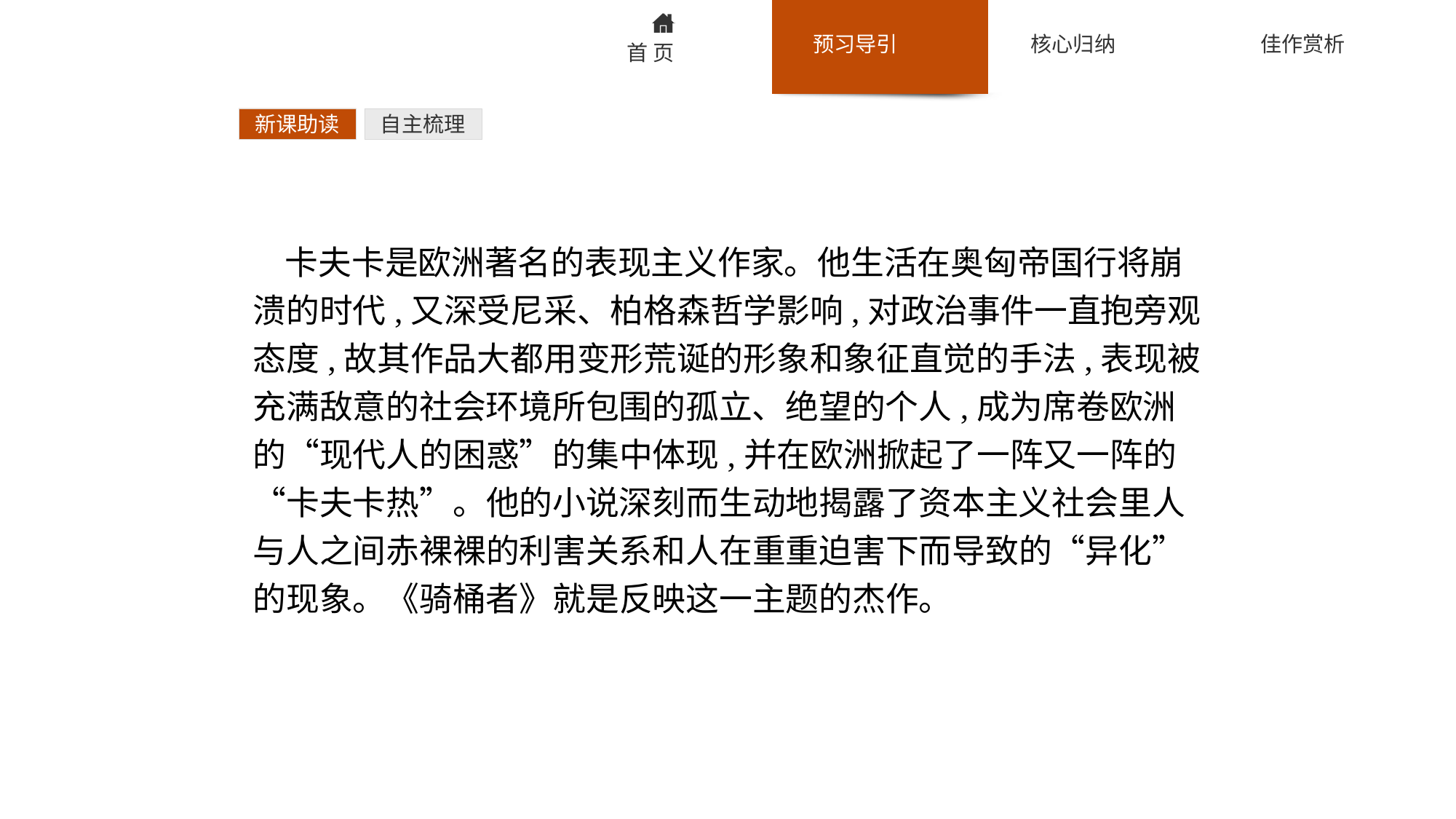

新课助读
自主梳理
卡夫卡是欧洲著名的表现主义作家。他生活在奥匈帝国行将崩溃的时代,又深受尼采、柏格森哲学影响,对政治事件一直抱旁观态度,故其作品大都用变形荒诞的形象和象征直觉的手法,表现被充满敌意的社会环境所包围的孤立、绝望的个人,成为席卷欧洲的“现代人的困惑”的集中体现,并在欧洲掀起了一阵又一阵的“卡夫卡热”。他的小说深刻而生动地揭露了资本主义社会里人与人之间赤裸裸的利害关系和人在重重迫害下而导致的“异化”的现象。《骑桶者》就是反映这一主题的杰作。